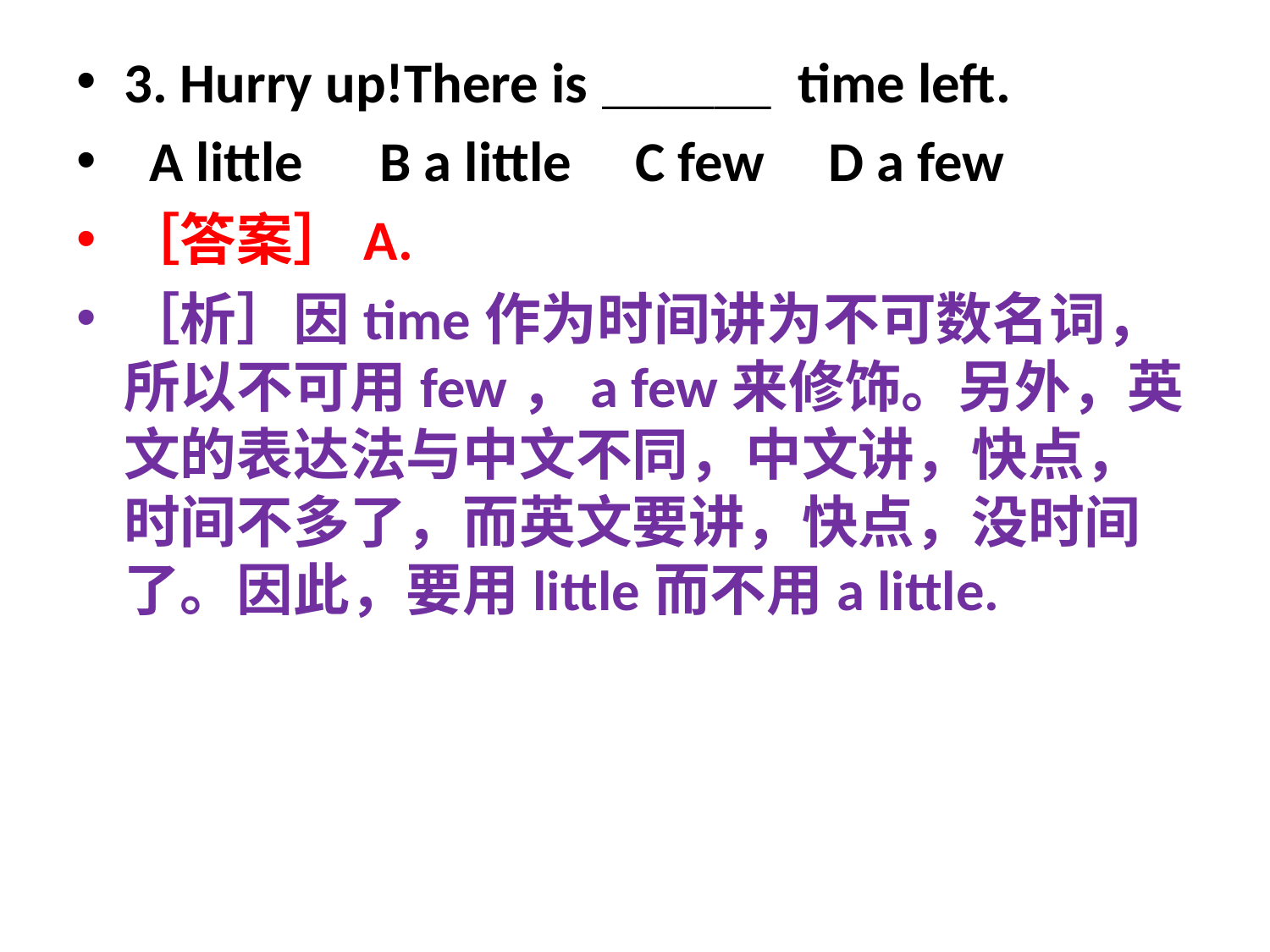

3. Hurry up!There is＿＿＿ time left.
  A little      B a little     C few     D a few
［答案］A.
［析］因time作为时间讲为不可数名词，所以不可用few，a few来修饰。另外，英文的表达法与中文不同，中文讲，快点，时间不多了，而英文要讲，快点，没时间了。因此，要用little而不用a little.